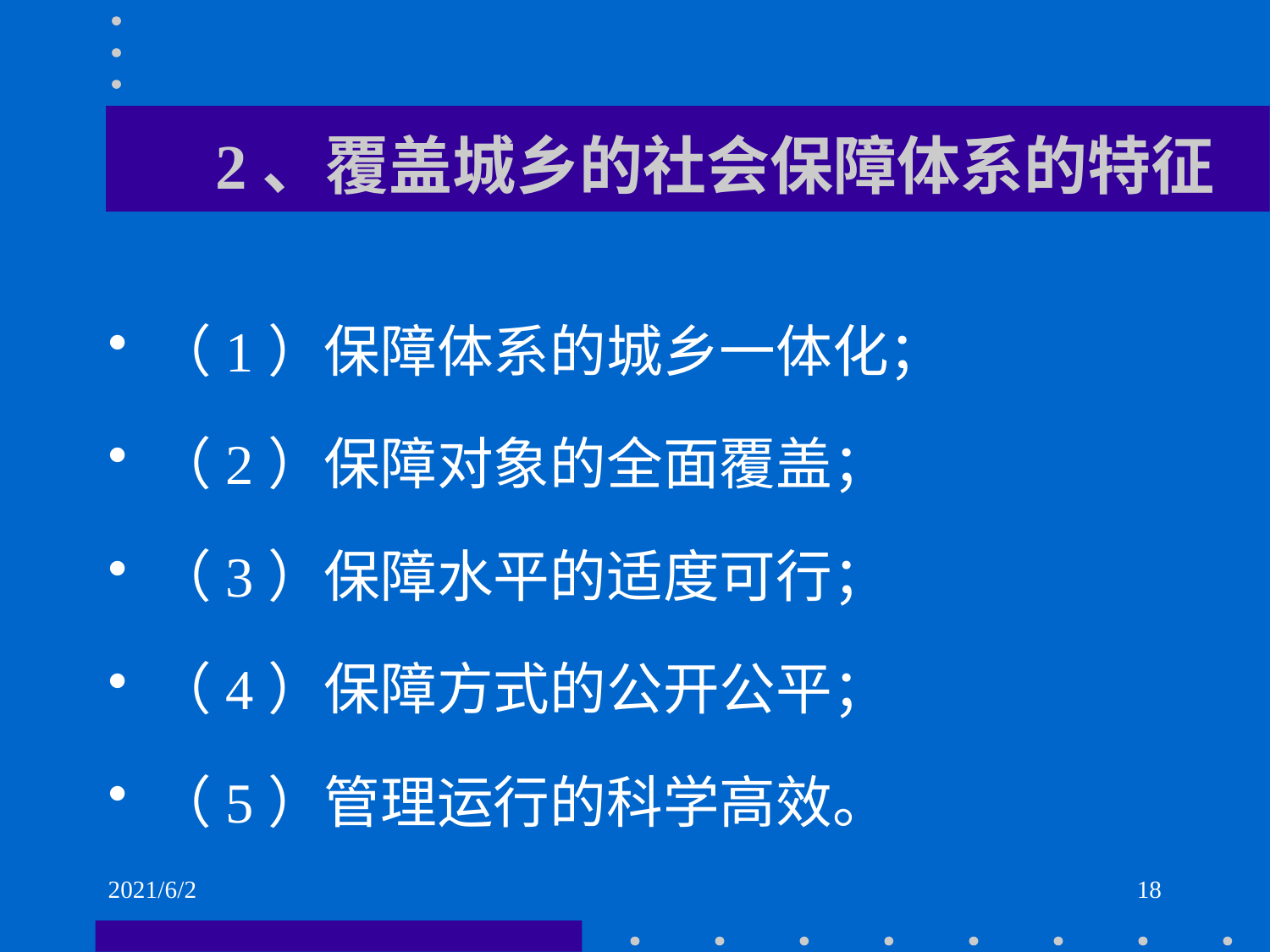

# 2、覆盖城乡的社会保障体系的特征
（1）保障体系的城乡一体化；
（2）保障对象的全面覆盖；
（3）保障水平的适度可行；
（4）保障方式的公开公平；
（5）管理运行的科学高效。
2021/6/2
18